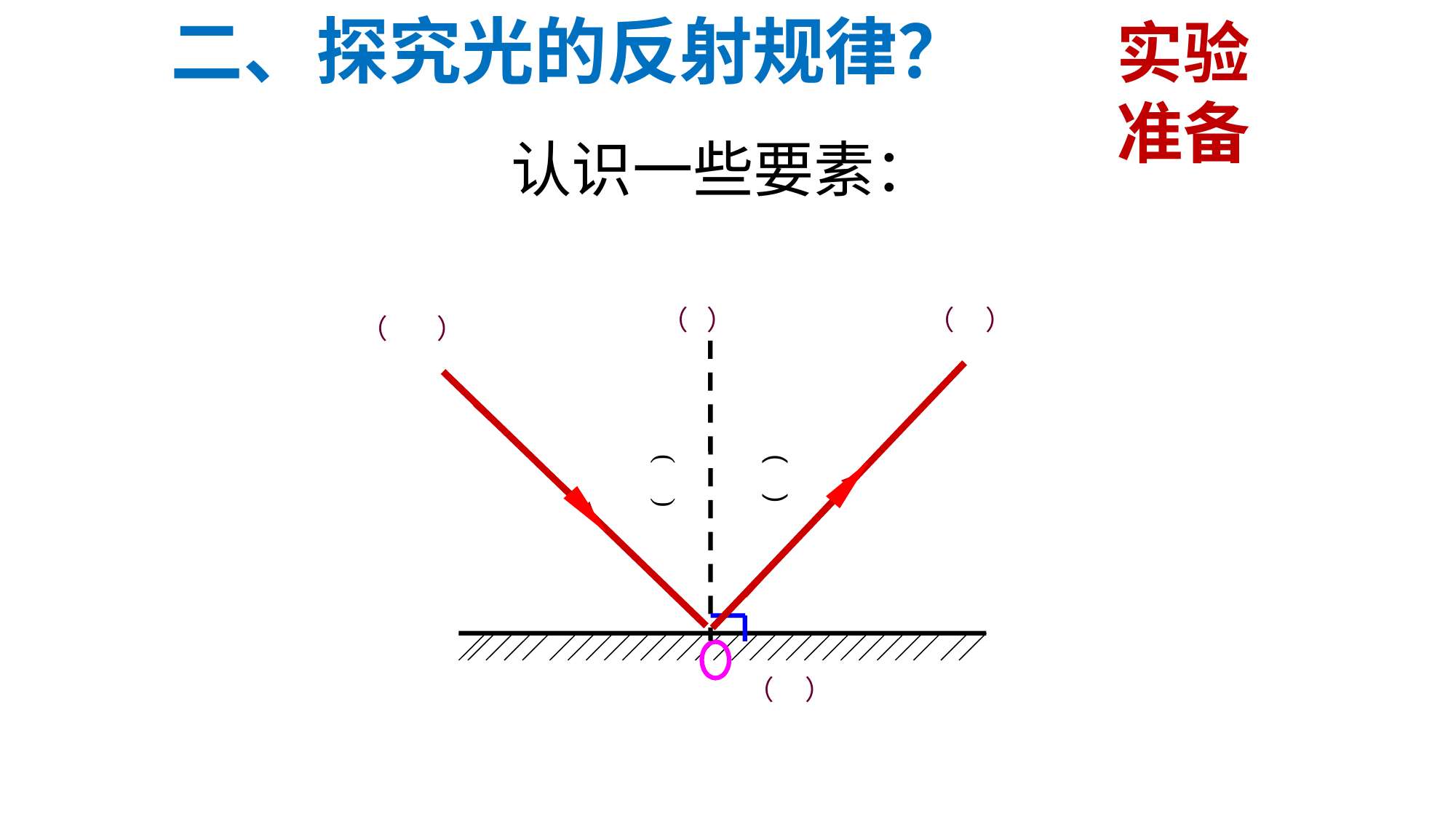

二、探究光的反射规律？
实验准备
认识一些要素：

（   ）
（     ）
（        ）

(    )
(     )

（     ）